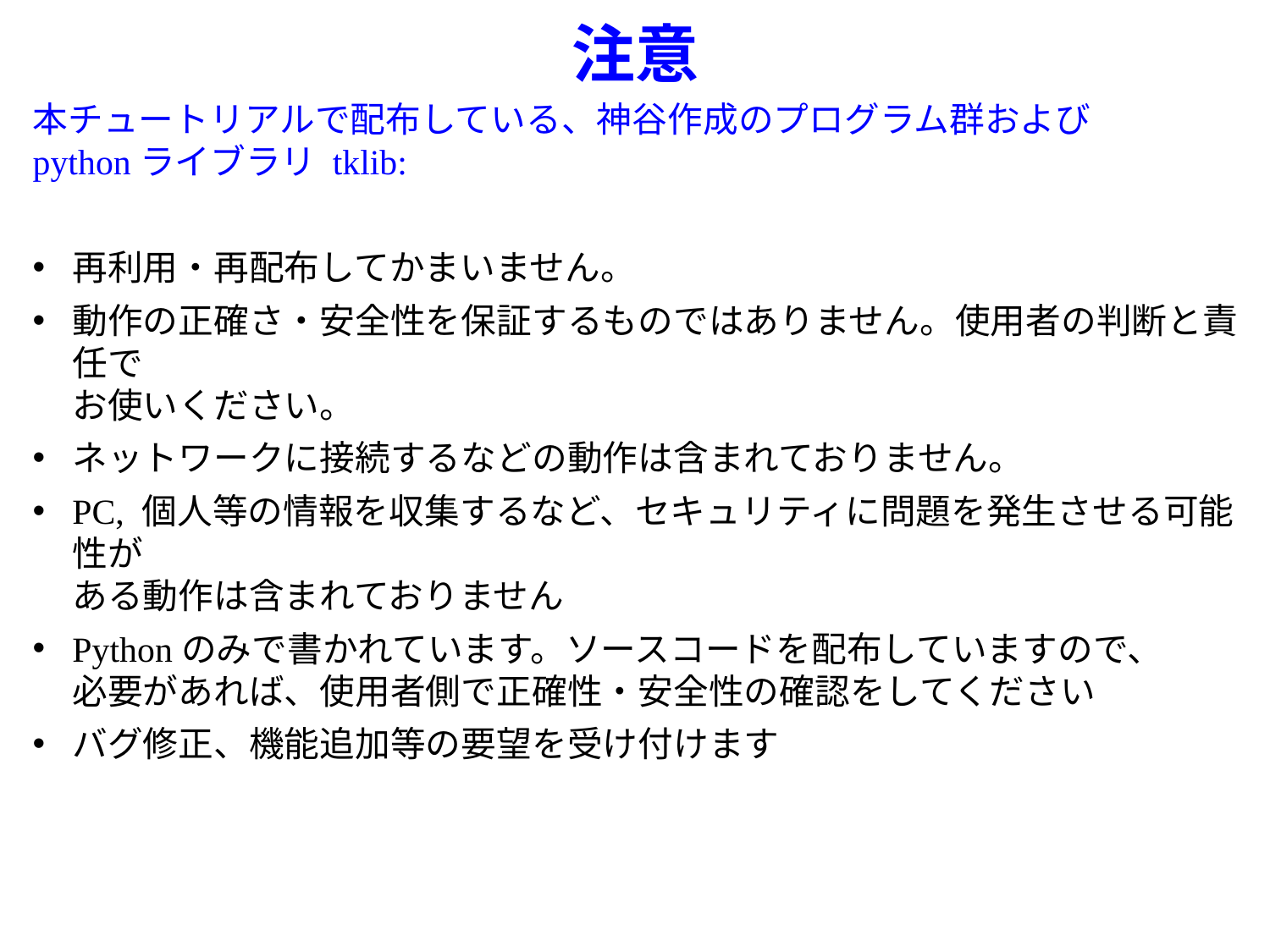

# 注意
本チュートリアルで配布している、神谷作成のプログラム群および
pythonライブラリ tklib:

再利用・再配布してかまいません。
動作の正確さ・安全性を保証するものではありません。使用者の判断と責任で
お使いください。
ネットワークに接続するなどの動作は含まれておりません。
PC, 個人等の情報を収集するなど、セキュリティに問題を発生させる可能性が
ある動作は含まれておりません
Pythonのみで書かれています。ソースコードを配布していますので、
必要があれば、使用者側で正確性・安全性の確認をしてください
バグ修正、機能追加等の要望を受け付けます